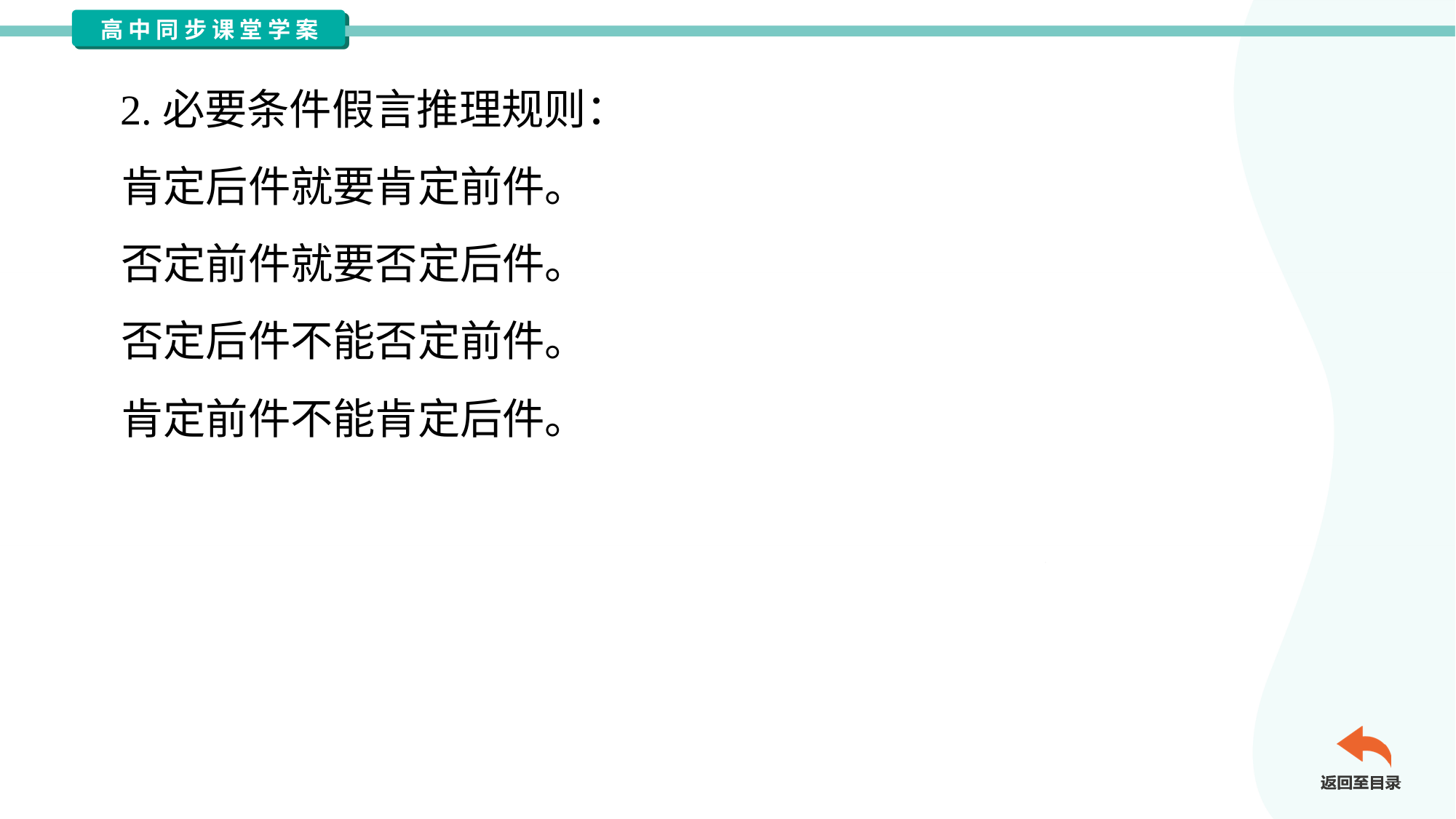

2.必要条件假言推理规则：
    肯定后件就要肯定前件。
    否定前件就要否定后件。
    否定后件不能否定前件。
    肯定前件不能肯定后件。